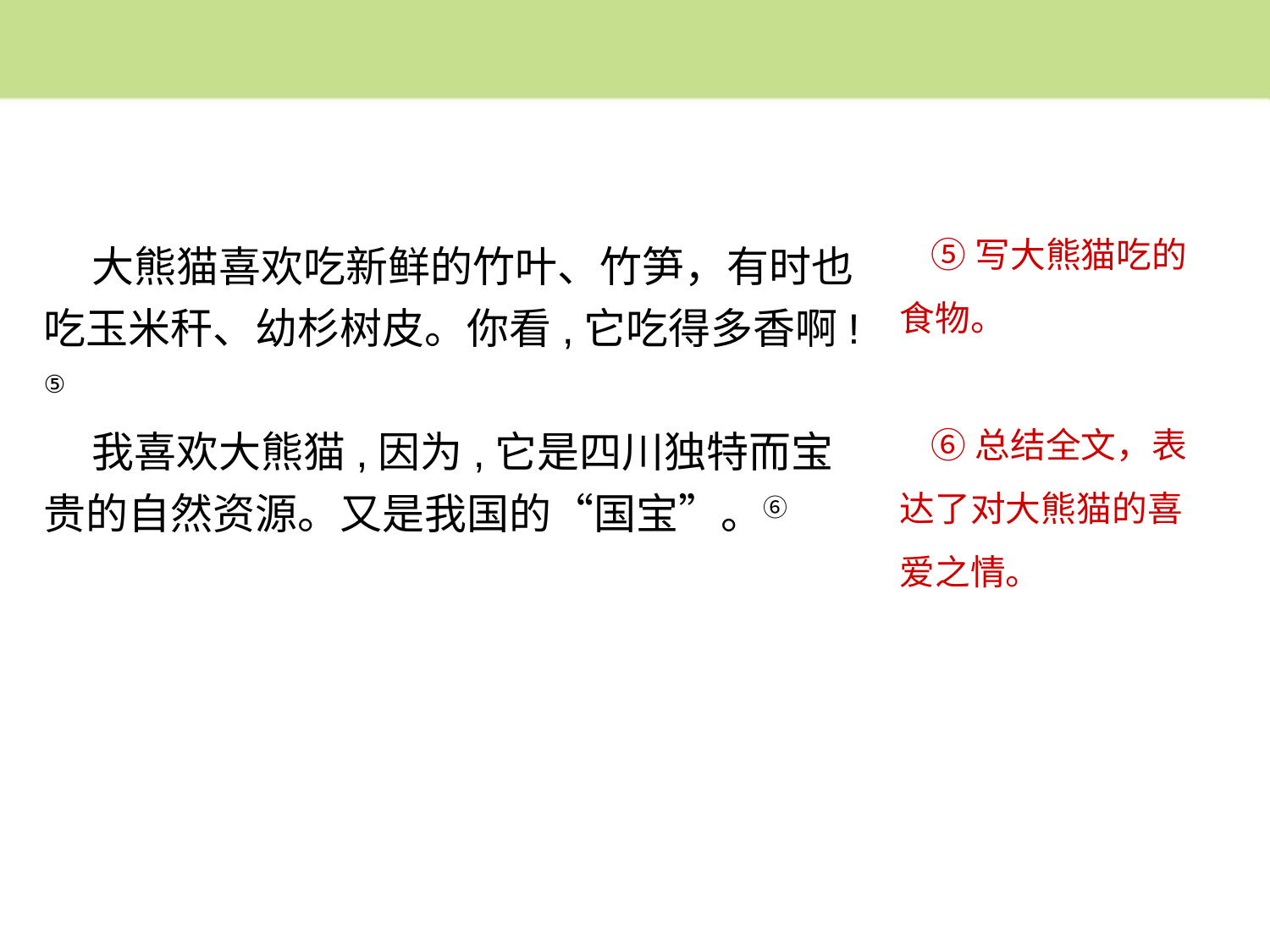

⑤写大熊猫吃的食物。

    ⑥总结全文，表达了对大熊猫的喜爱之情。
    大熊猫喜欢吃新鲜的竹叶、竹笋，有时也吃玉米秆、幼杉树皮。你看,它吃得多香啊!⑤
    我喜欢大熊猫,因为,它是四川独特而宝贵的自然资源。又是我国的“国宝”。⑥